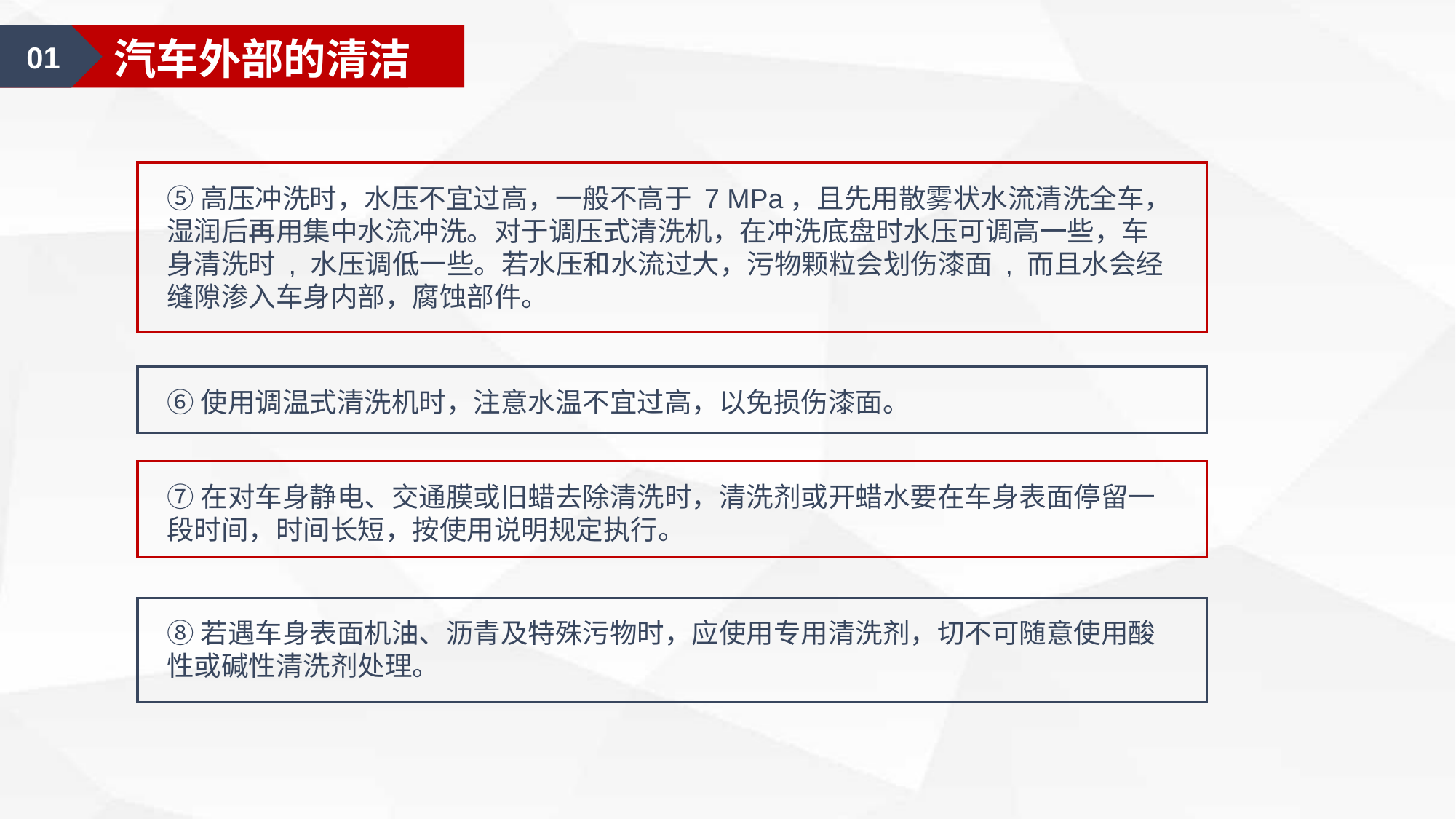

01
汽车美容认知

01
汽车外部的清洁

⑤高压冲洗时，水压不宜过高，一般不高于 7 MPa，且先用散雾状水流清洗全车，湿润后再用集中水流冲洗。对于调压式清洗机，在冲洗底盘时水压可调高一些，车身清洗时 , 水压调低一些。若水压和水流过大，污物颗粒会划伤漆面 , 而且水会经缝隙渗入车身内部，腐蚀部件。

⑥使用调温式清洗机时，注意水温不宜过高，以免损伤漆面。

⑦在对车身静电、交通膜或旧蜡去除清洗时，清洗剂或开蜡水要在车身表面停留一段时间，时间长短，按使用说明规定执行。

⑧若遇车身表面机油、沥青及特殊污物时，应使用专用清洗剂，切不可随意使用酸性或碱性清洗剂处理。